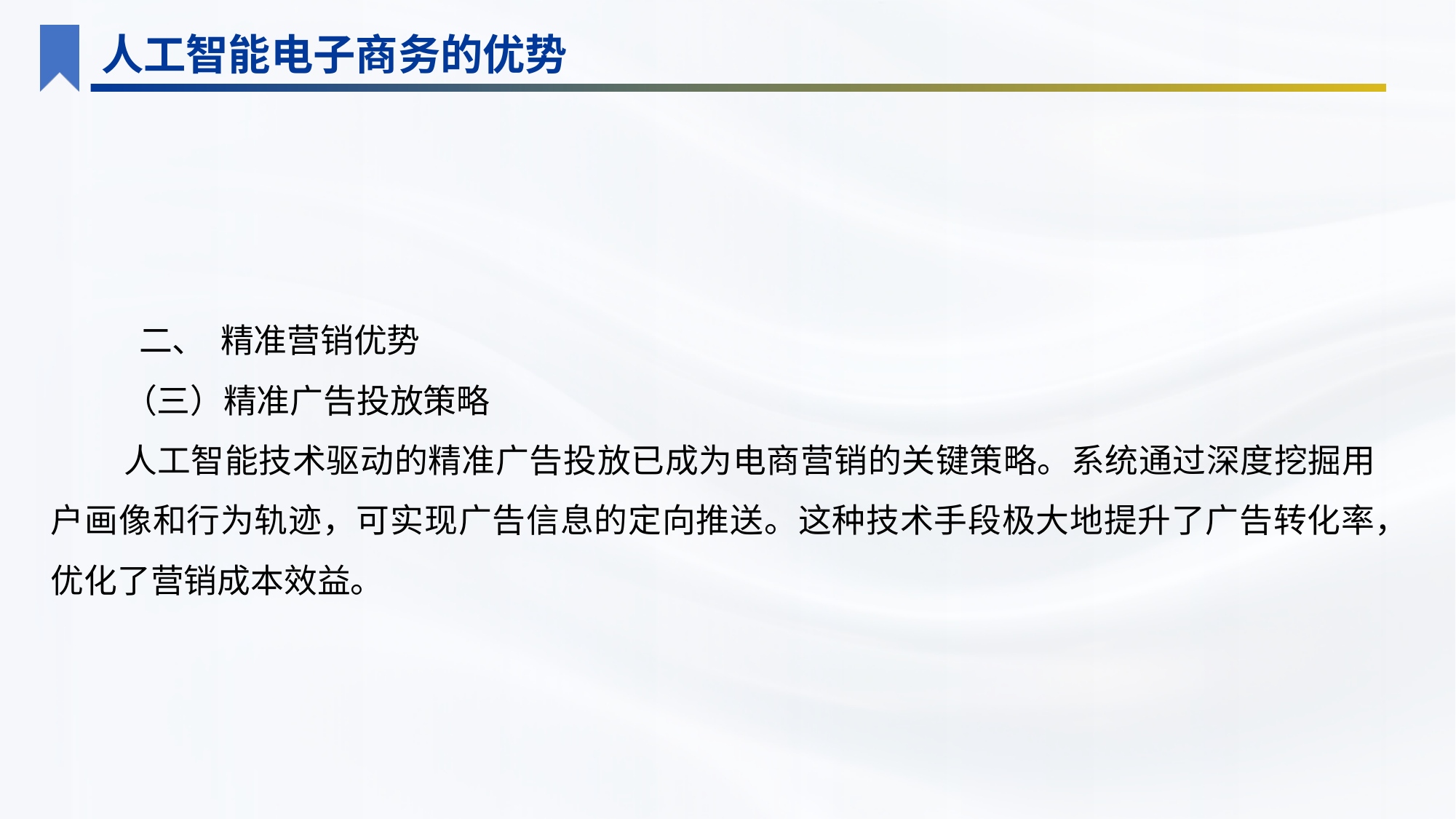

人工智能电子商务的优势
 二、  精准营销优势
（三）精准广告投放策略
人工智能技术驱动的精准广告投放已成为电商营销的关键策略。系统通过深度挖掘用户画像和行为轨迹，可实现广告信息的定向推送。这种技术手段极大地提升了广告转化率，优化了营销成本效益。